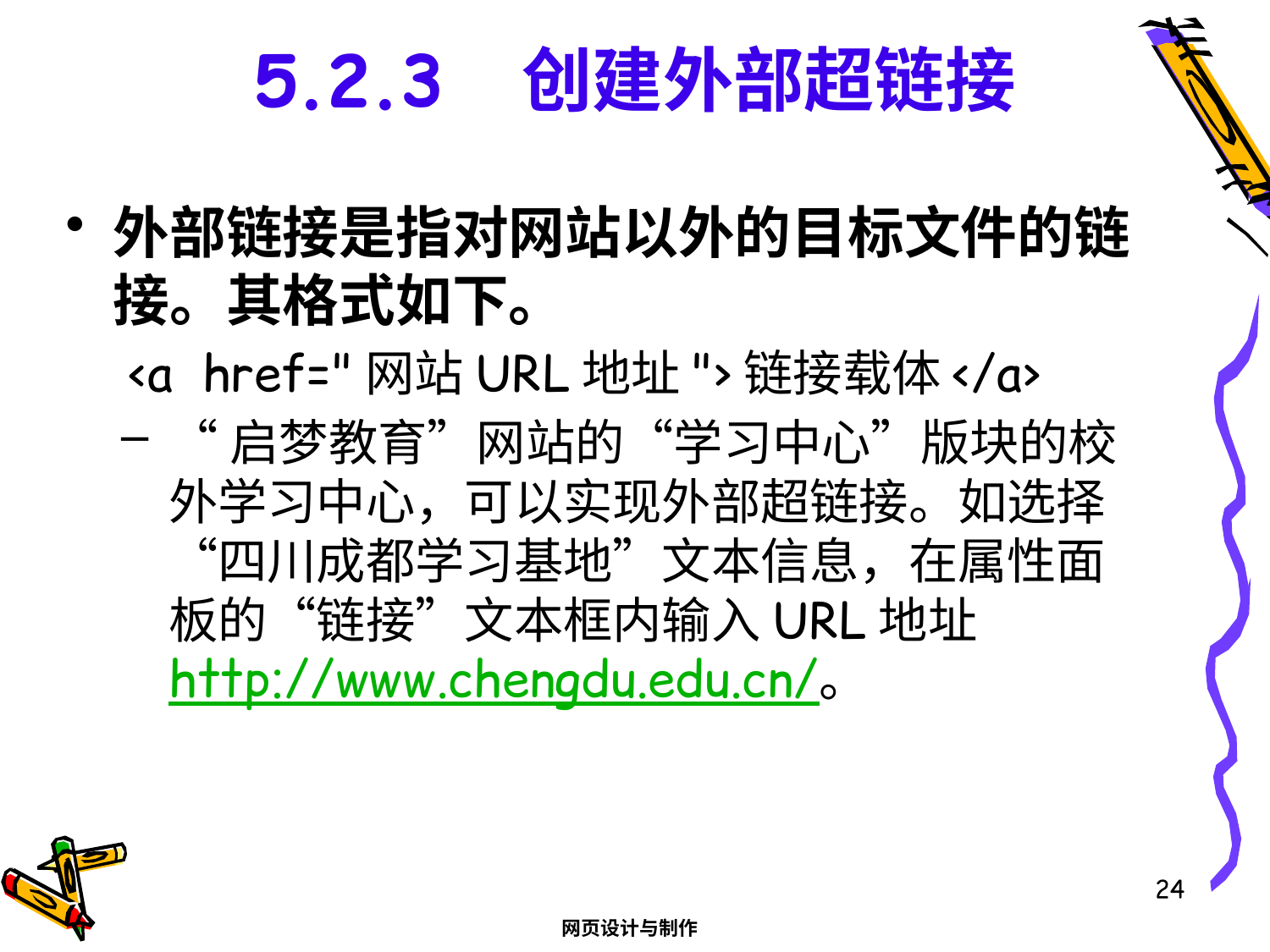

# 5.2.3  创建外部超链接
外部链接是指对网站以外的目标文件的链接。其格式如下。
<a  href="网站URL地址">链接载体</a>
“启梦教育”网站的“学习中心”版块的校外学习中心，可以实现外部超链接。如选择“四川成都学习基地”文本信息，在属性面板的“链接”文本框内输入URL地址http://www.chengdu.edu.cn/。
24
网页设计与制作